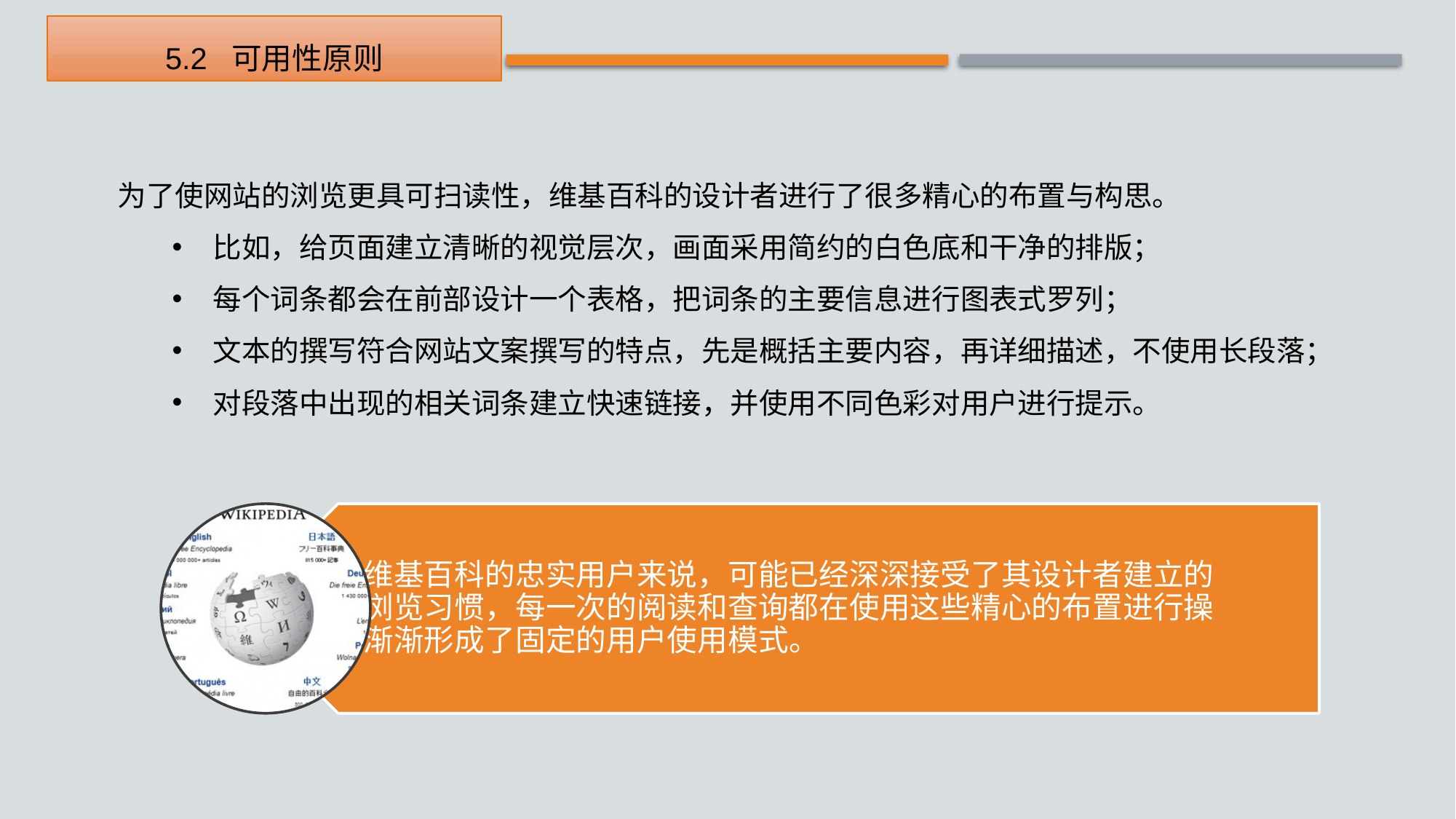

5.2  可用性原则
为了使网站的浏览更具可扫读性，维基百科的设计者进行了很多精心的布置与构思。
比如，给页面建立清晰的视觉层次，画面采用简约的白色底和干净的排版；
每个词条都会在前部设计一个表格，把词条的主要信息进行图表式罗列；
文本的撰写符合网站文案撰写的特点，先是概括主要内容，再详细描述，不使用长段落；
对段落中出现的相关词条建立快速链接，并使用不同色彩对用户进行提示。
对于维基百科的忠实用户来说，可能已经深深接受了其设计者建立的视觉浏览习惯，每一次的阅读和查询都在使用这些精心的布置进行操作，渐渐形成了固定的用户使用模式。